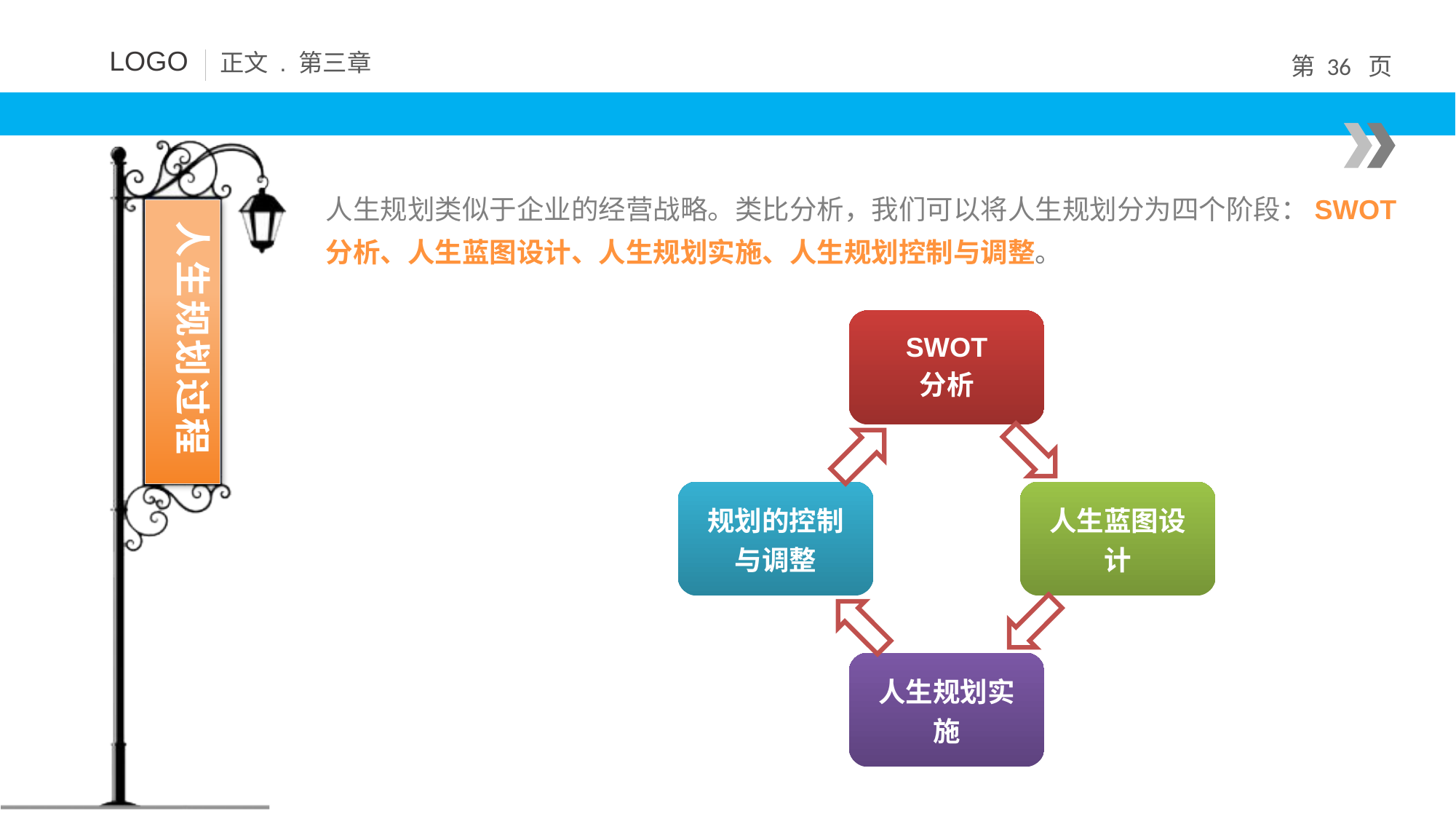

人生规划类似于企业的经营战略。类比分析，我们可以将人生规划分为四个阶段：SWOT分析、人生蓝图设计、人生规划实施、人生规划控制与调整。
SWOT
分析
人生蓝图设计
人生规划实施
规划的控制与调整